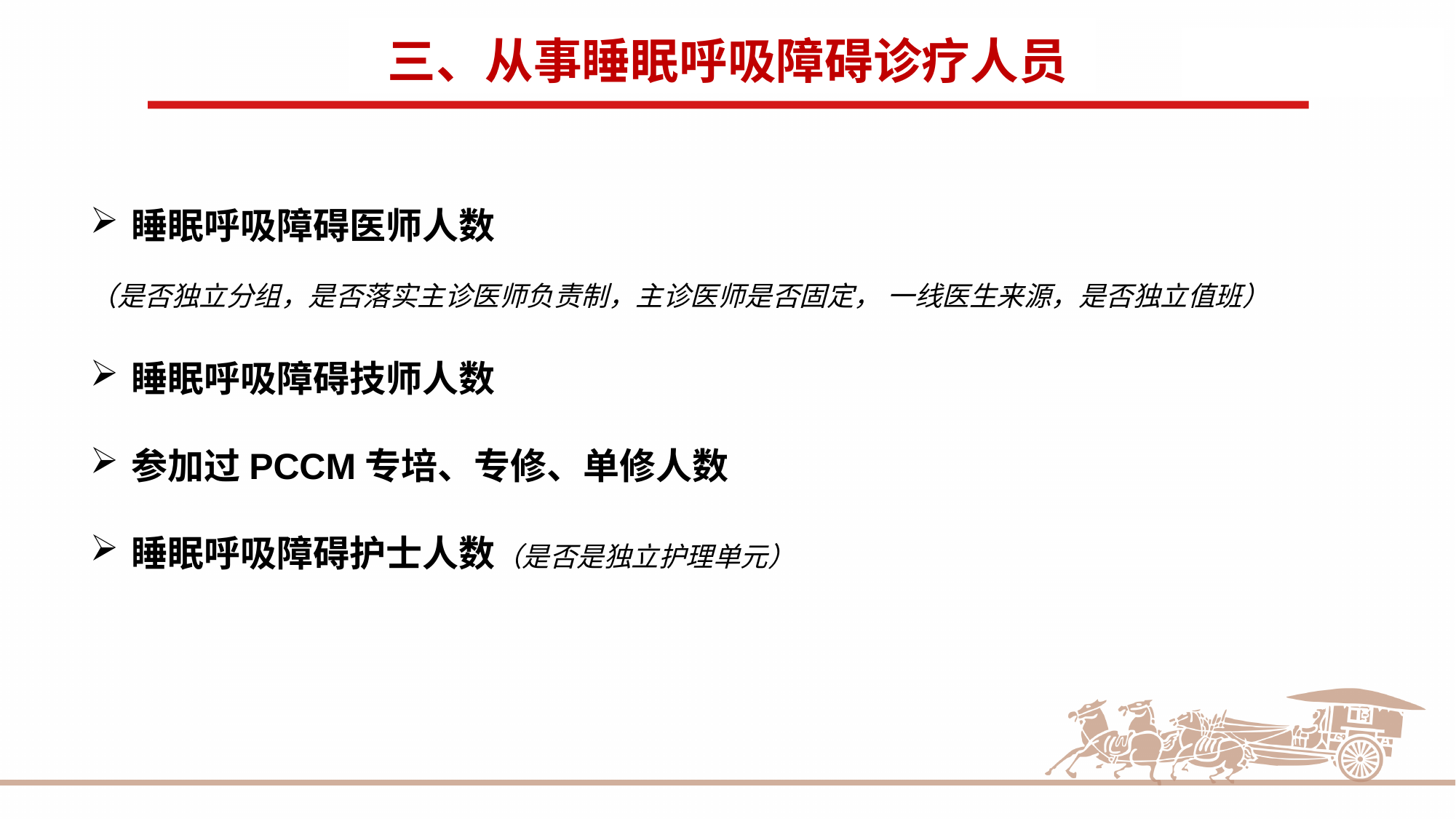

三、从事睡眠呼吸障碍诊疗人员
睡眠呼吸障碍医师人数
（是否独立分组，是否落实主诊医师负责制，主诊医师是否固定， 一线医生来源，是否独立值班）
睡眠呼吸障碍技师人数
参加过PCCM专培、专修、单修人数
睡眠呼吸障碍护士人数（是否是独立护理单元）